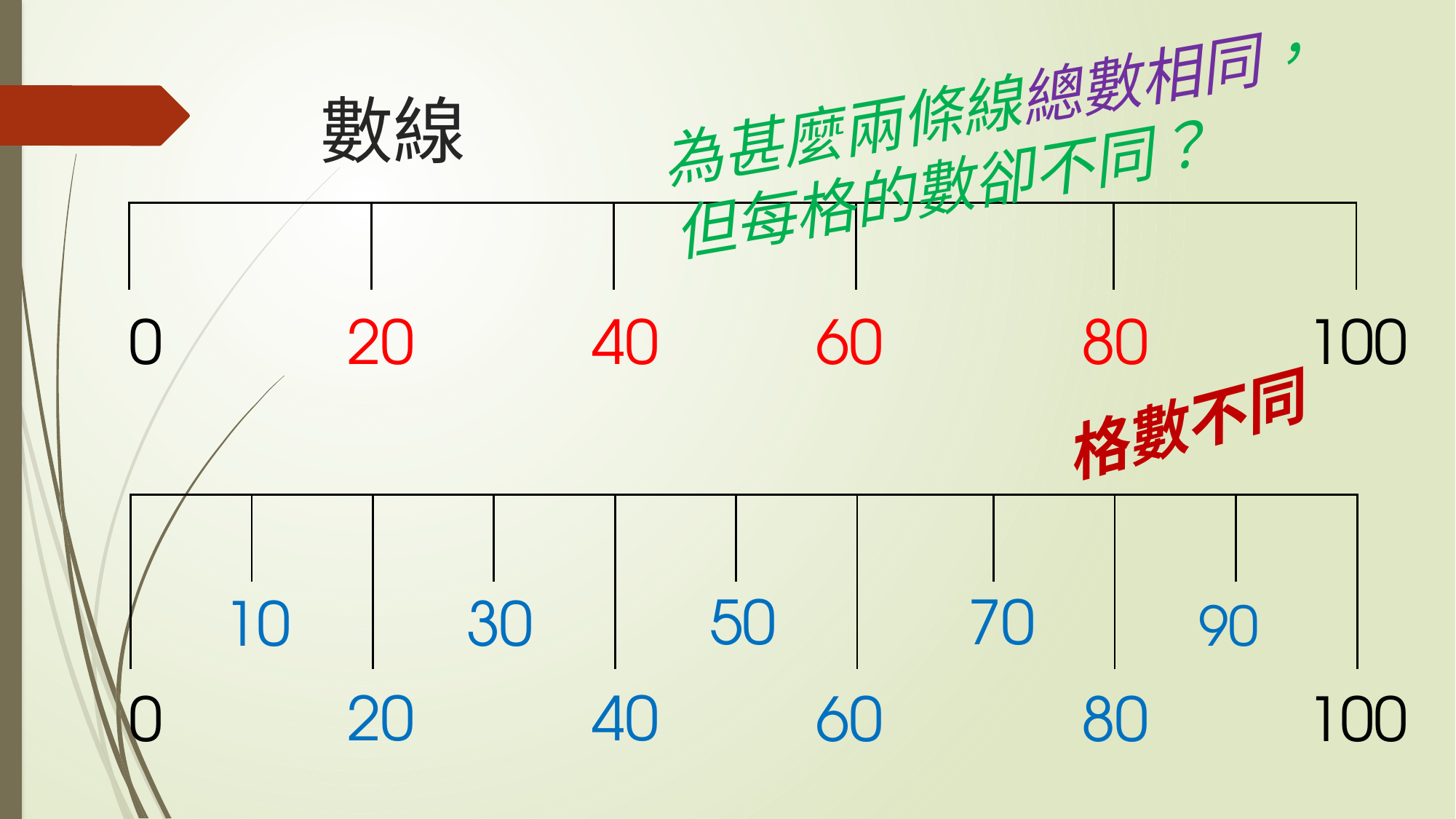

為甚麼兩條線總數相同，但每格的數卻不同？
# 數線
|  |  |  |  |  |
| --- | --- | --- | --- | --- |
20
40
0
60
80
100
格數不同
|  |  |  |  |  |  |  |  |  |  |  |
| --- | --- | --- | --- | --- | --- | --- | --- | --- | --- | --- |
|  |  |  |  |  |  |  |  |  |  |  |
70
50
10
30
90
20
40
0
60
80
100